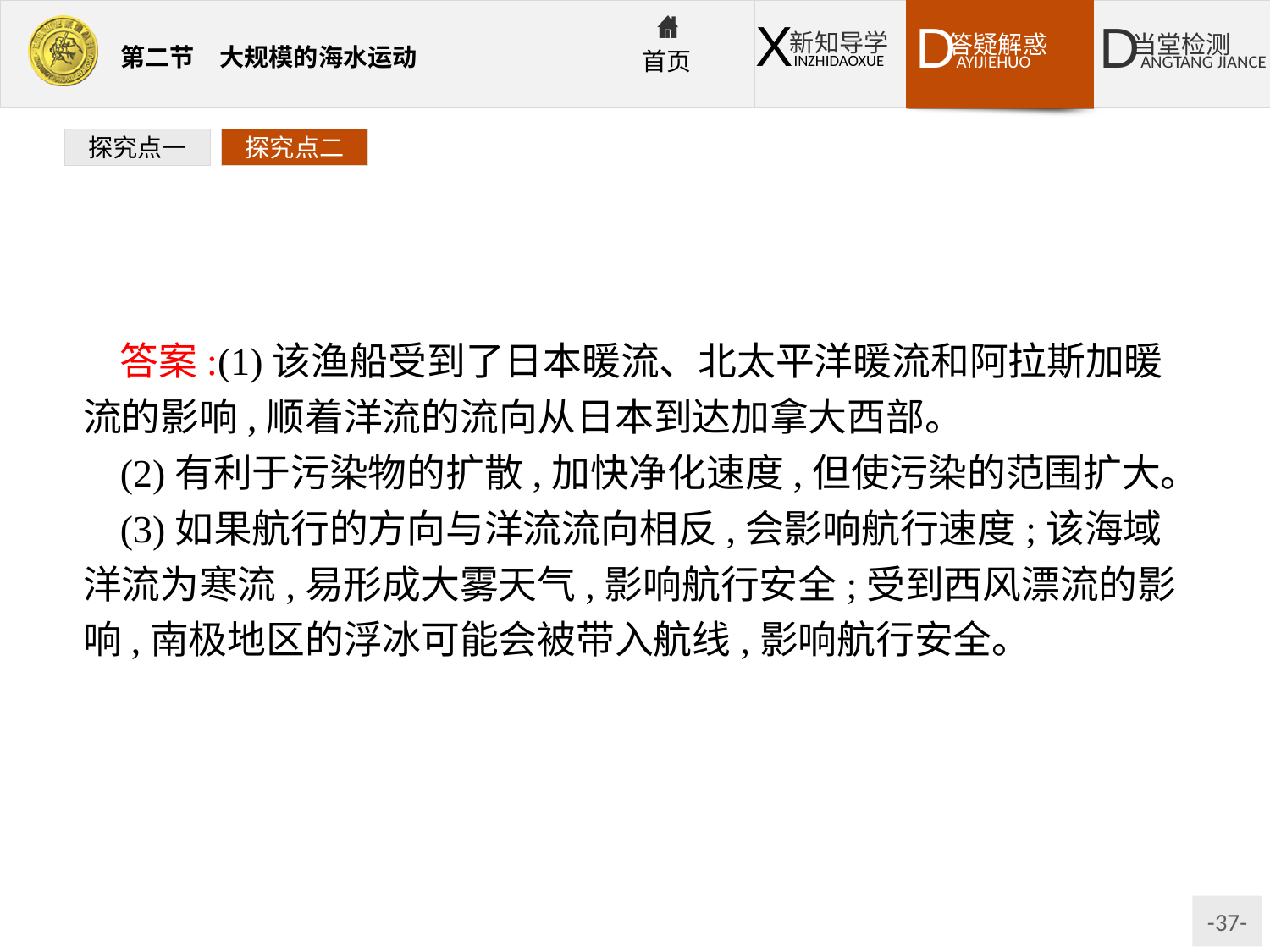

探究点一
探究点二
答案:(1)该渔船受到了日本暖流、北太平洋暖流和阿拉斯加暖流的影响,顺着洋流的流向从日本到达加拿大西部。
(2)有利于污染物的扩散,加快净化速度,但使污染的范围扩大。
(3)如果航行的方向与洋流流向相反,会影响航行速度;该海域洋流为寒流,易形成大雾天气,影响航行安全;受到西风漂流的影响,南极地区的浮冰可能会被带入航线,影响航行安全。